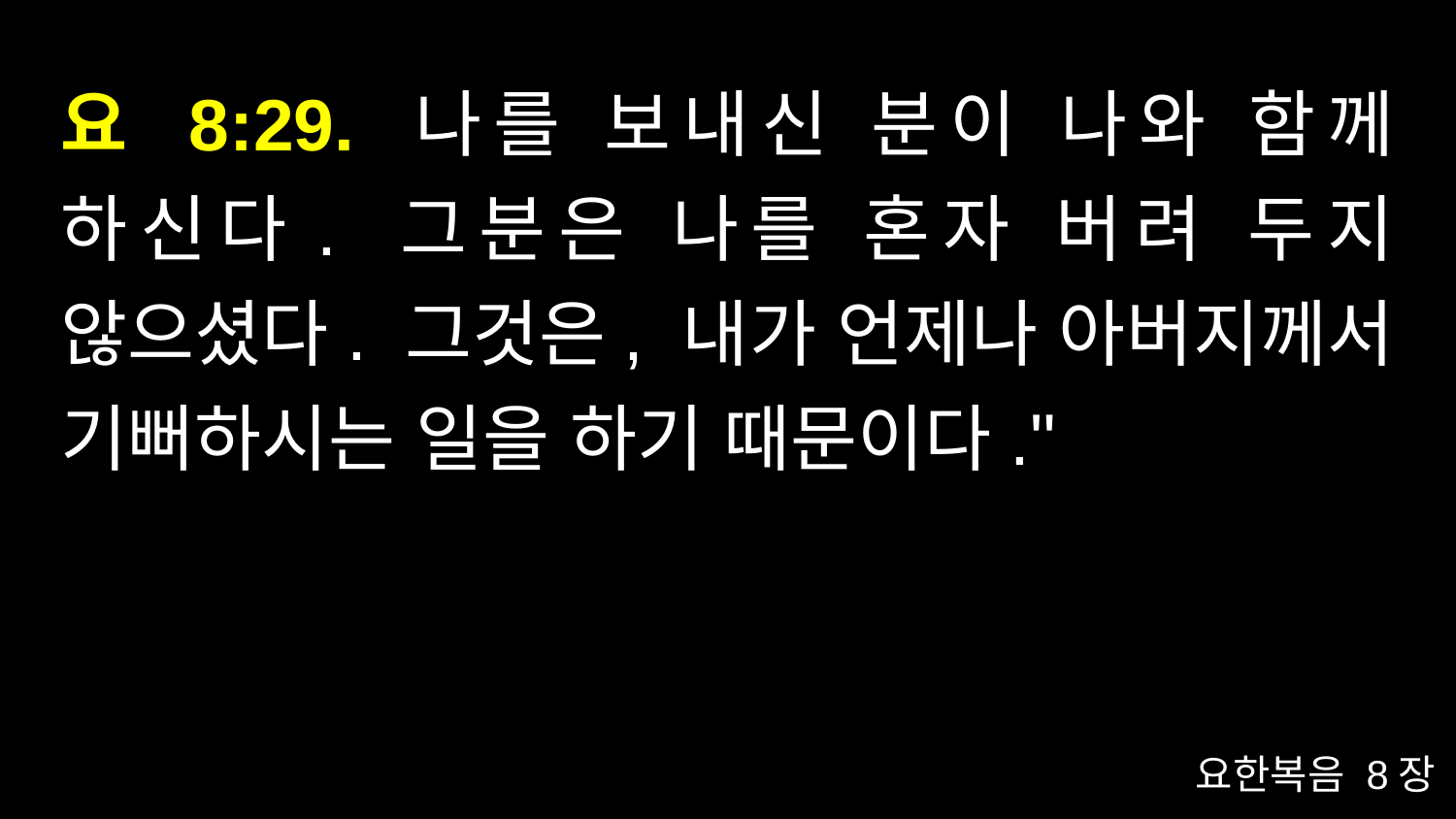

# 요 8:29. 나를 보내신 분이 나와 함께 하신다. 그분은 나를 혼자 버려 두지 않으셨다. 그것은, 내가 언제나 아버지께서 기뻐하시는 일을 하기 때문이다."
요한복음 8장